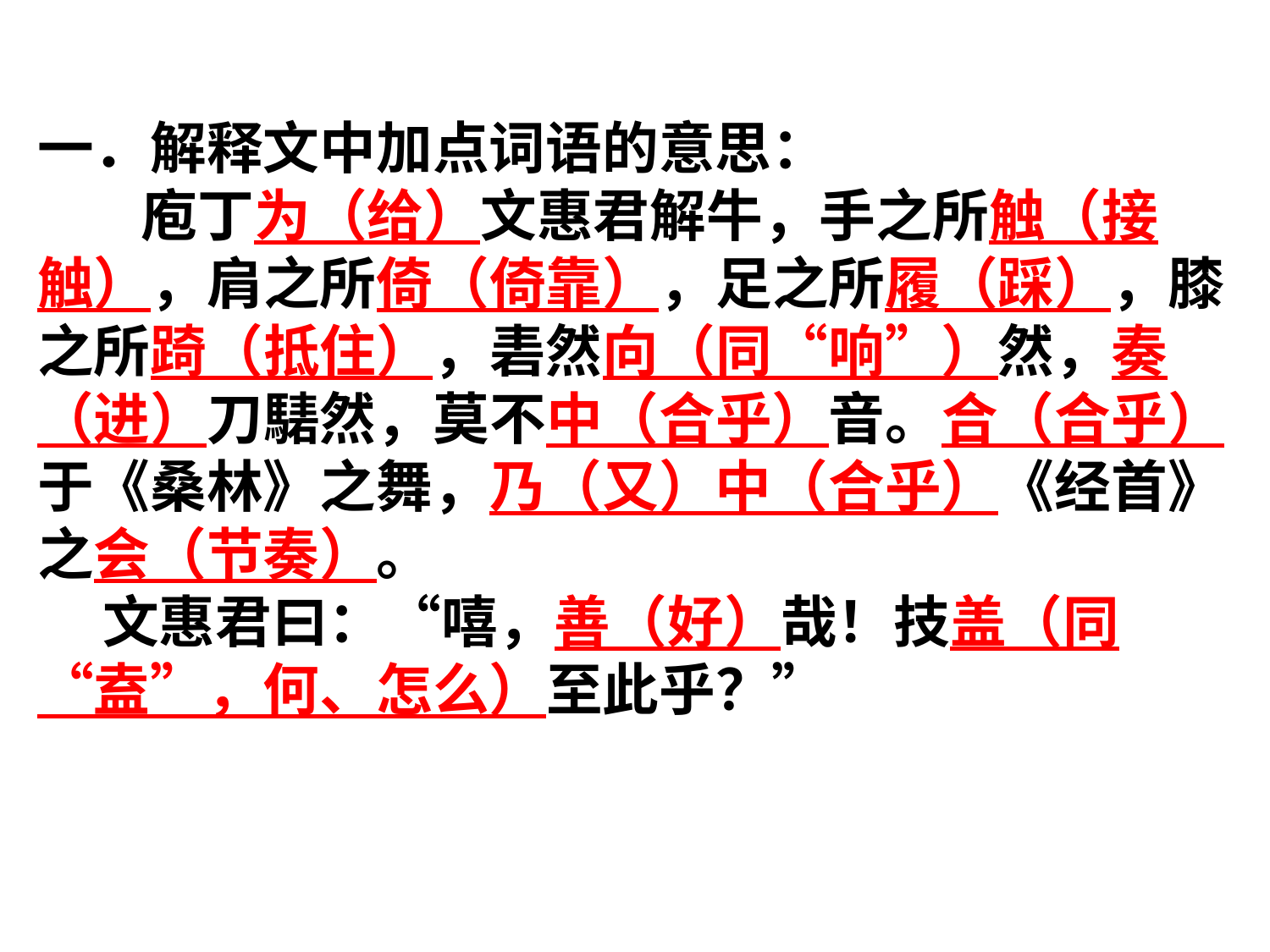

一．解释文中加点词语的意思：
       庖丁为（给）文惠君解牛，手之所触（接触），肩之所倚（倚靠），足之所履（踩），膝之所踦（抵住），砉然向（同“响”）然，奏（进）刀騞然，莫不中（合乎）音。合（合乎）于《桑林》之舞，乃（又）中（合乎）《经首》之会（节奏）。
    文惠君曰：“嘻，善（好）哉！技盖（同“盍”，何、怎么）至此乎？”